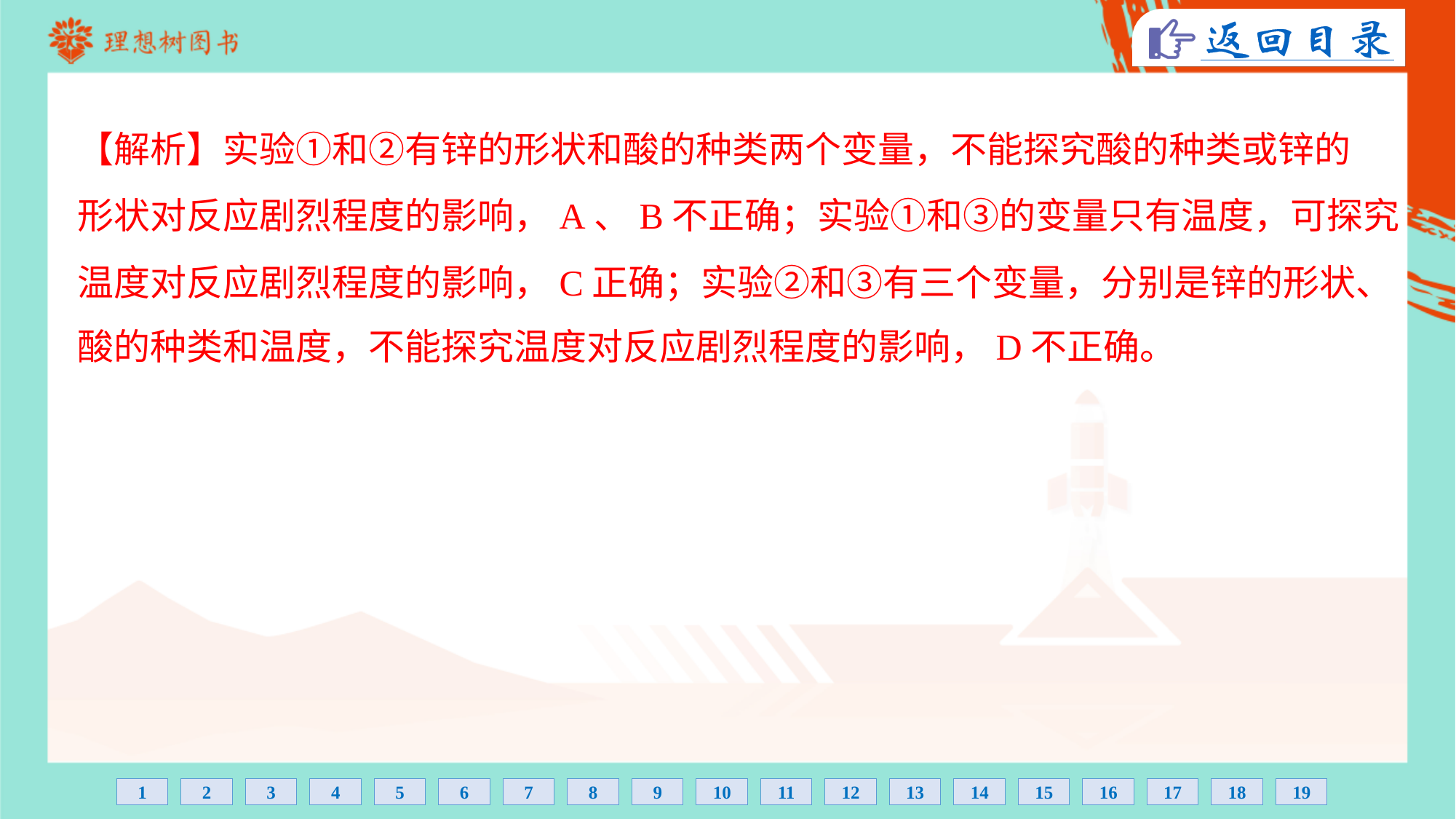

【解析】实验①和②有锌的形状和酸的种类两个变量，不能探究酸的种类或锌的
形状对反应剧烈程度的影响，A、B不正确；实验①和③的变量只有温度，可探究
温度对反应剧烈程度的影响，C正确；实验②和③有三个变量，分别是锌的形状、
酸的种类和温度，不能探究温度对反应剧烈程度的影响，D不正确。